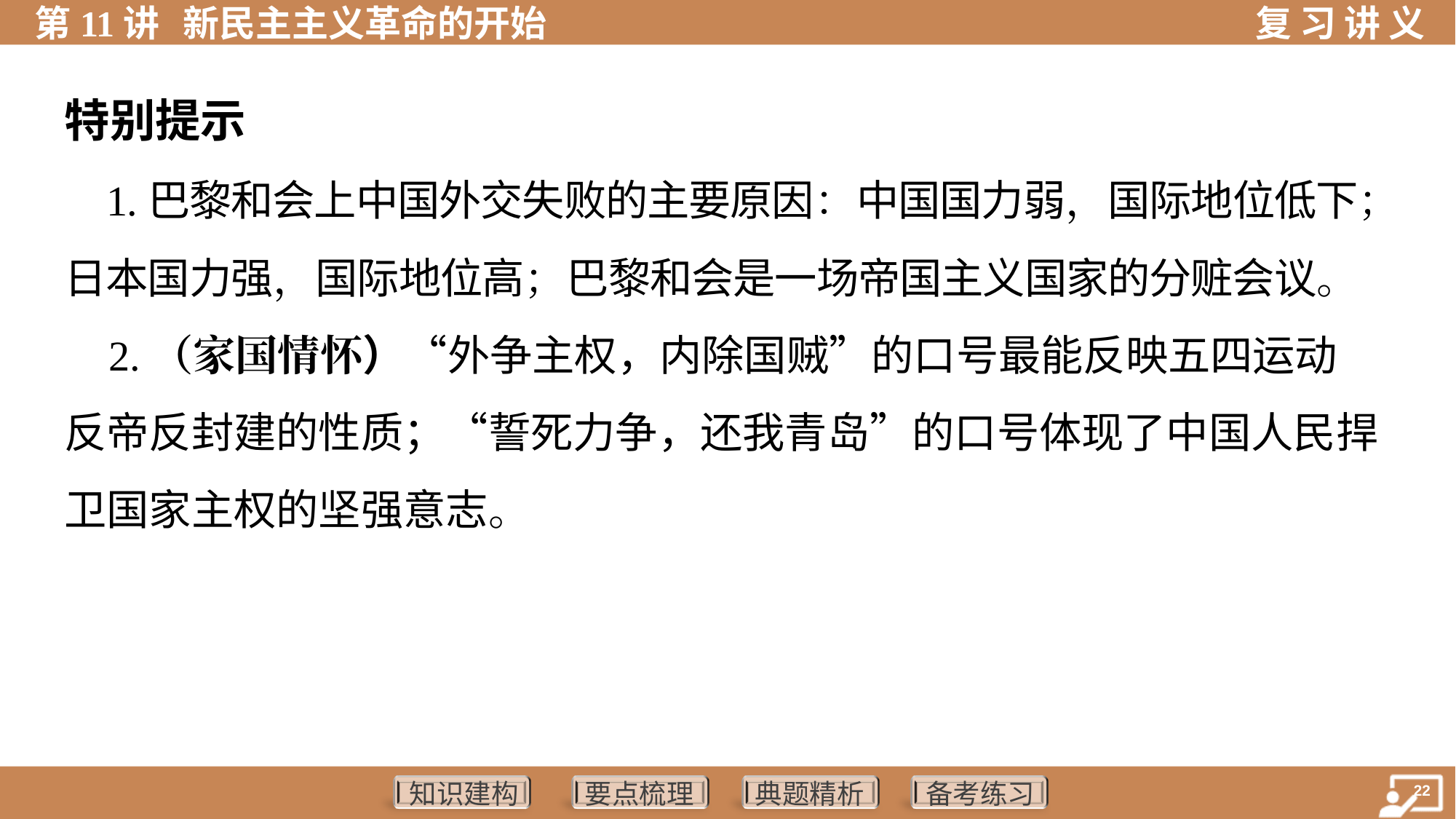

特别提示
    1.巴黎和会上中国外交失败的主要原因：中国国力弱，国际地位低下；
日本国力强，国际地位高；巴黎和会是一场帝国主义国家的分赃会议。
    2.（家国情怀）“外争主权，内除国贼”的口号最能反映五四运动
反帝反封建的性质；“誓死力争，还我青岛”的口号体现了中国人民捍
卫国家主权的坚强意志。